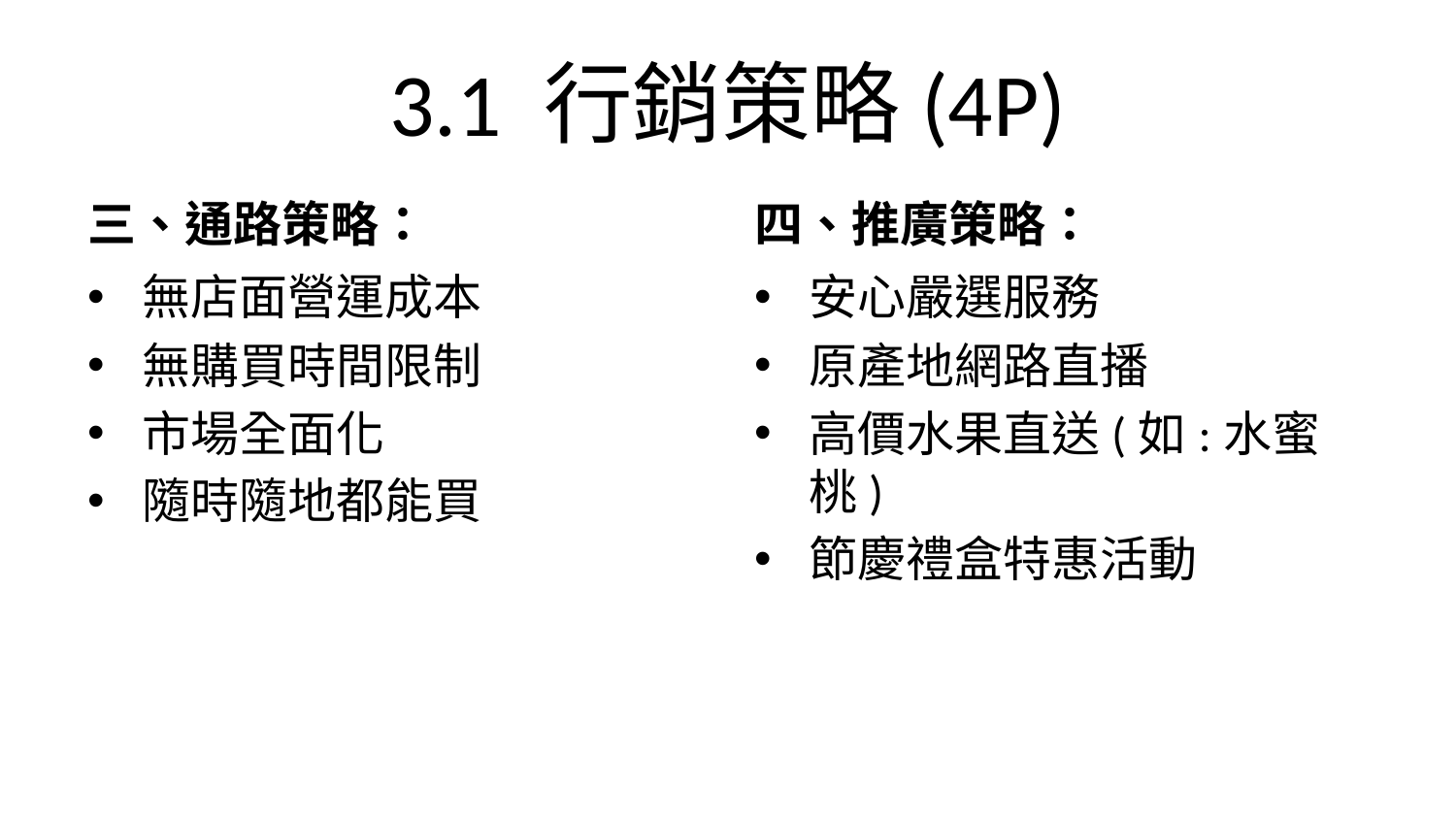

# 3.1 行銷策略(4P)
三、通路策略：
四、推廣策略：
無店面營運成本
無購買時間限制
市場全面化
隨時隨地都能買
安心嚴選服務
原產地網路直播
高價水果直送(如:水蜜桃)
節慶禮盒特惠活動